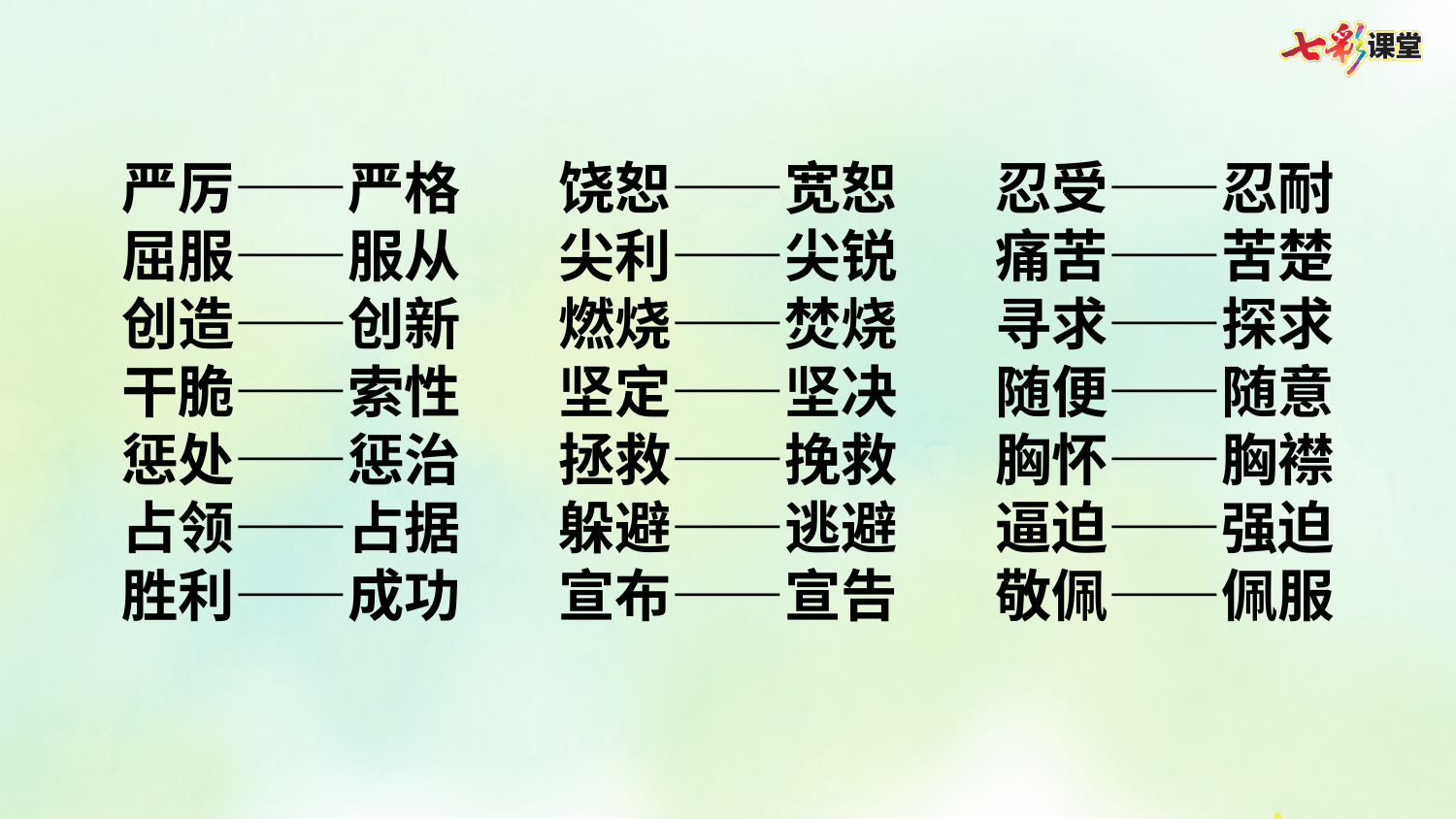

严厉——严格	饶恕——宽恕	忍受——忍耐
屈服——服从	尖利——尖锐	痛苦——苦楚
创造——创新	燃烧——焚烧	寻求——探求
干脆——索性	坚定——坚决	随便——随意
惩处——惩治	拯救——挽救	胸怀——胸襟
占领——占据	躲避——逃避	逼迫——强迫
胜利——成功	宣布——宣告	敬佩——佩服